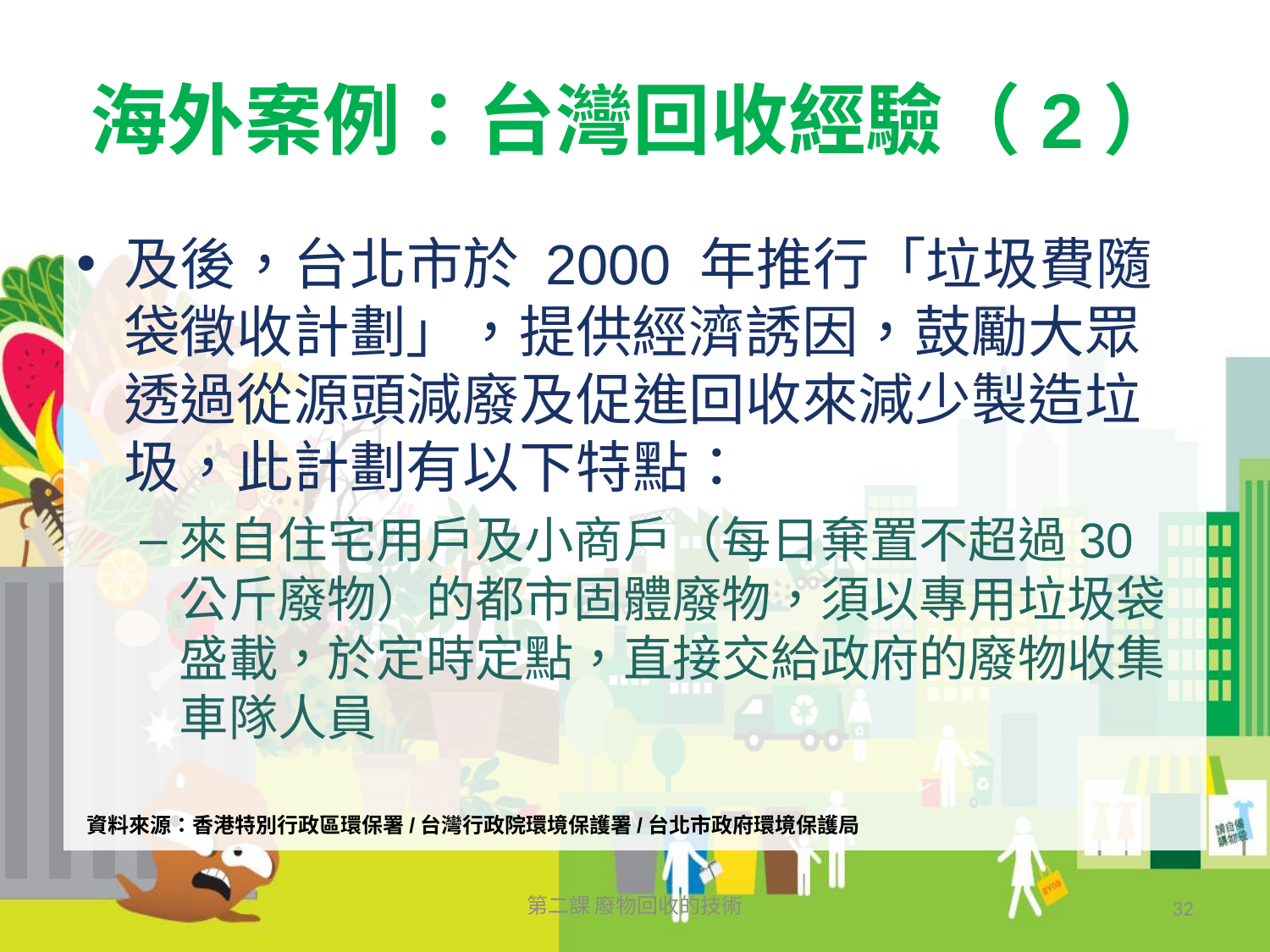

# 海外案例：台灣回收經驗（2）
及後，台北市於 2000 年推行「垃圾費隨袋徵收計劃」，提供經濟誘因，鼓勵大眾透過從源頭減廢及促進回收來減少製造垃圾，此計劃有以下特點：
來自住宅用戶及小商戶（每日棄置不超過30公斤廢物）的都市固體廢物，須以專用垃圾袋盛載，於定時定點，直接交給政府的廢物收集車隊人員
資料來源：香港特別行政區環保署/台灣行政院環境保護署/台北市政府環境保護局
第二課 廢物回收的技術
32